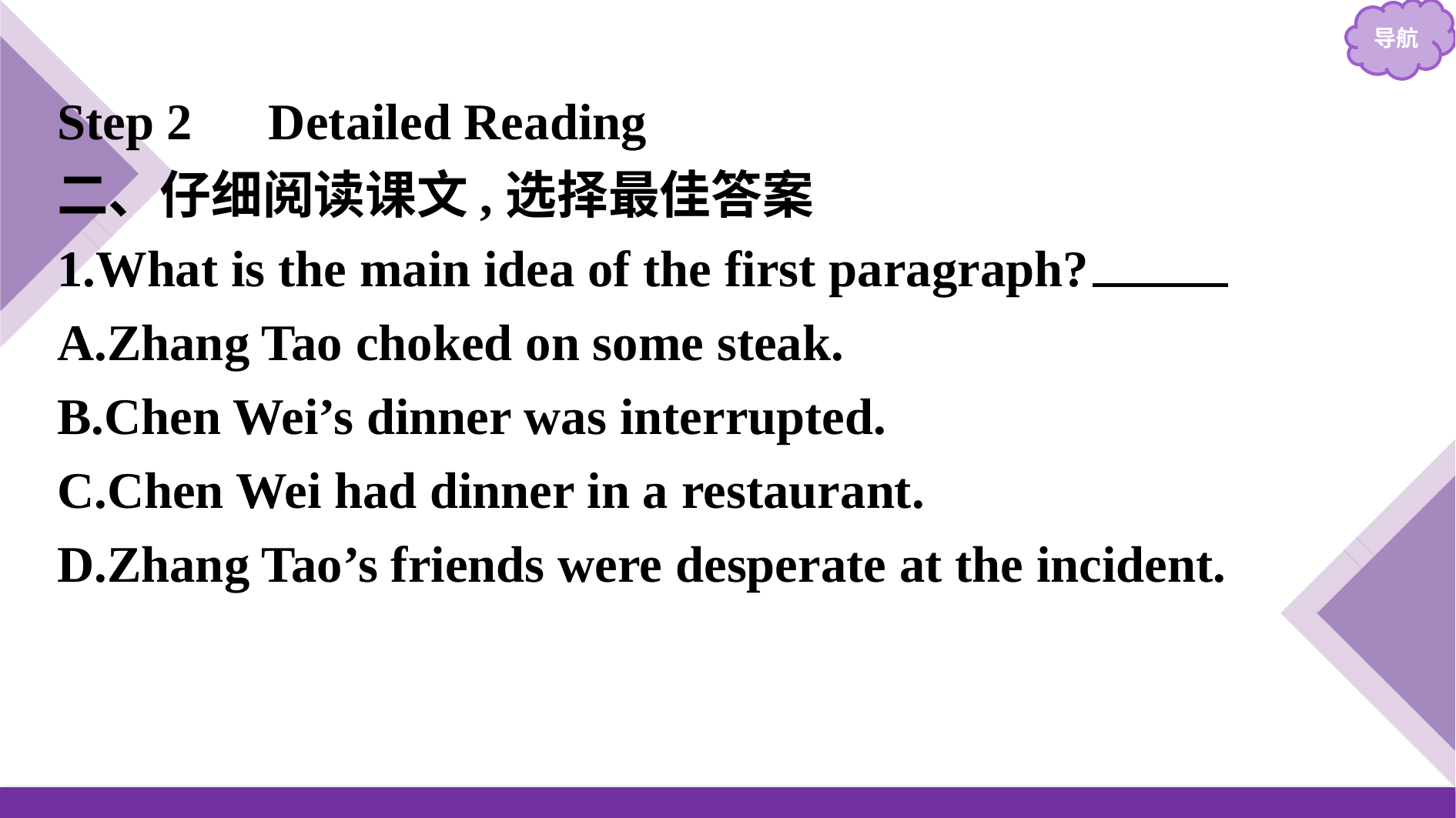

Step 2　Detailed Reading
二、仔细阅读课文,选择最佳答案
1.What is the main idea of the first paragraph?　A
A.Zhang Tao choked on some steak.
B.Chen Wei’s dinner was interrupted.
C.Chen Wei had dinner in a restaurant.
D.Zhang Tao’s friends were desperate at the incident.